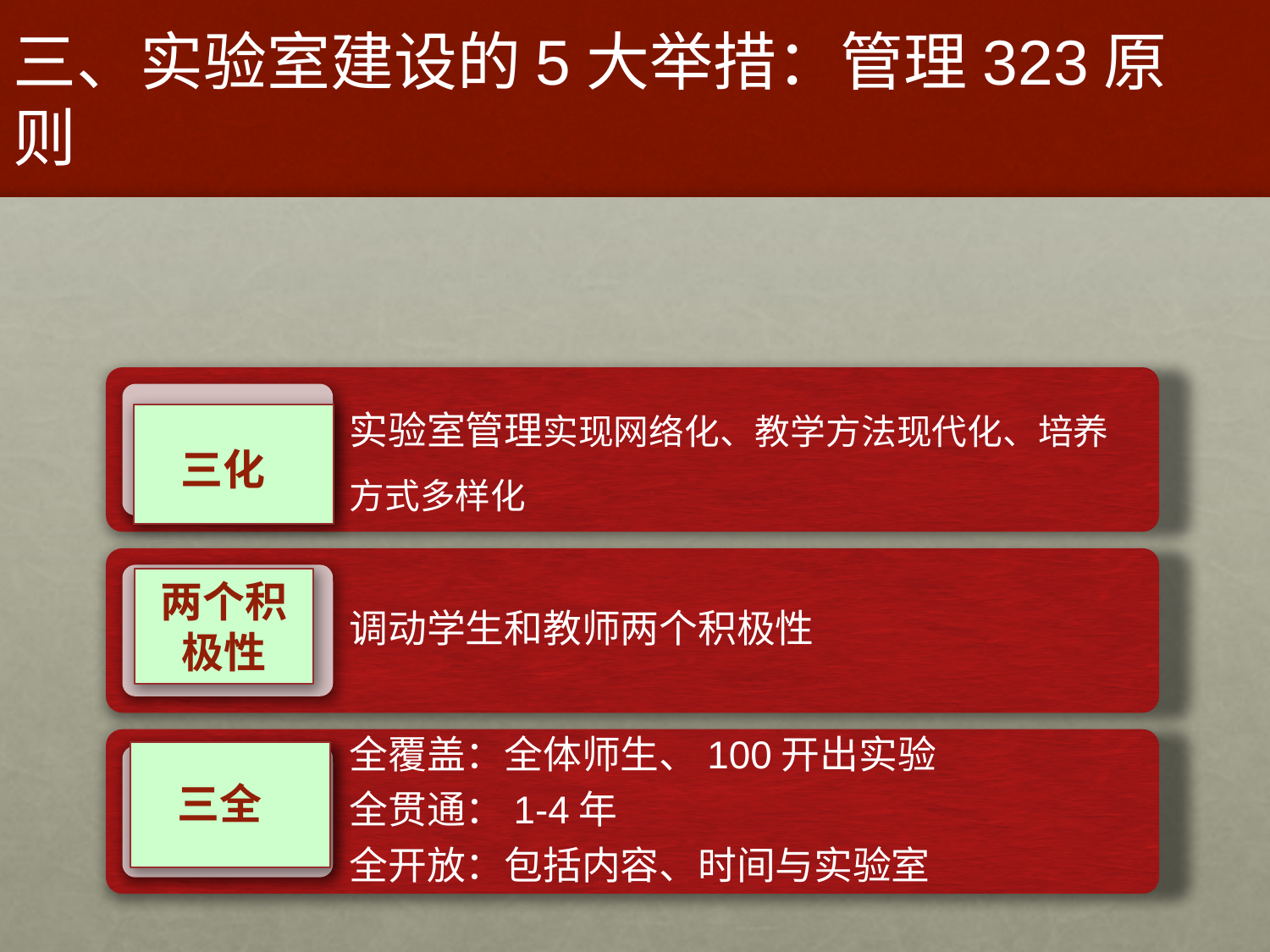

# 三、实验室建设的5大举措：管理323原则
实验室管理实现网络化、教学方法现代化、培养方式多样化
调动学生和教师两个积极性
全覆盖：全体师生、100开出实验
全贯通：1-4年
全开放：包括内容、时间与实验室

三化
两个积极性

三全